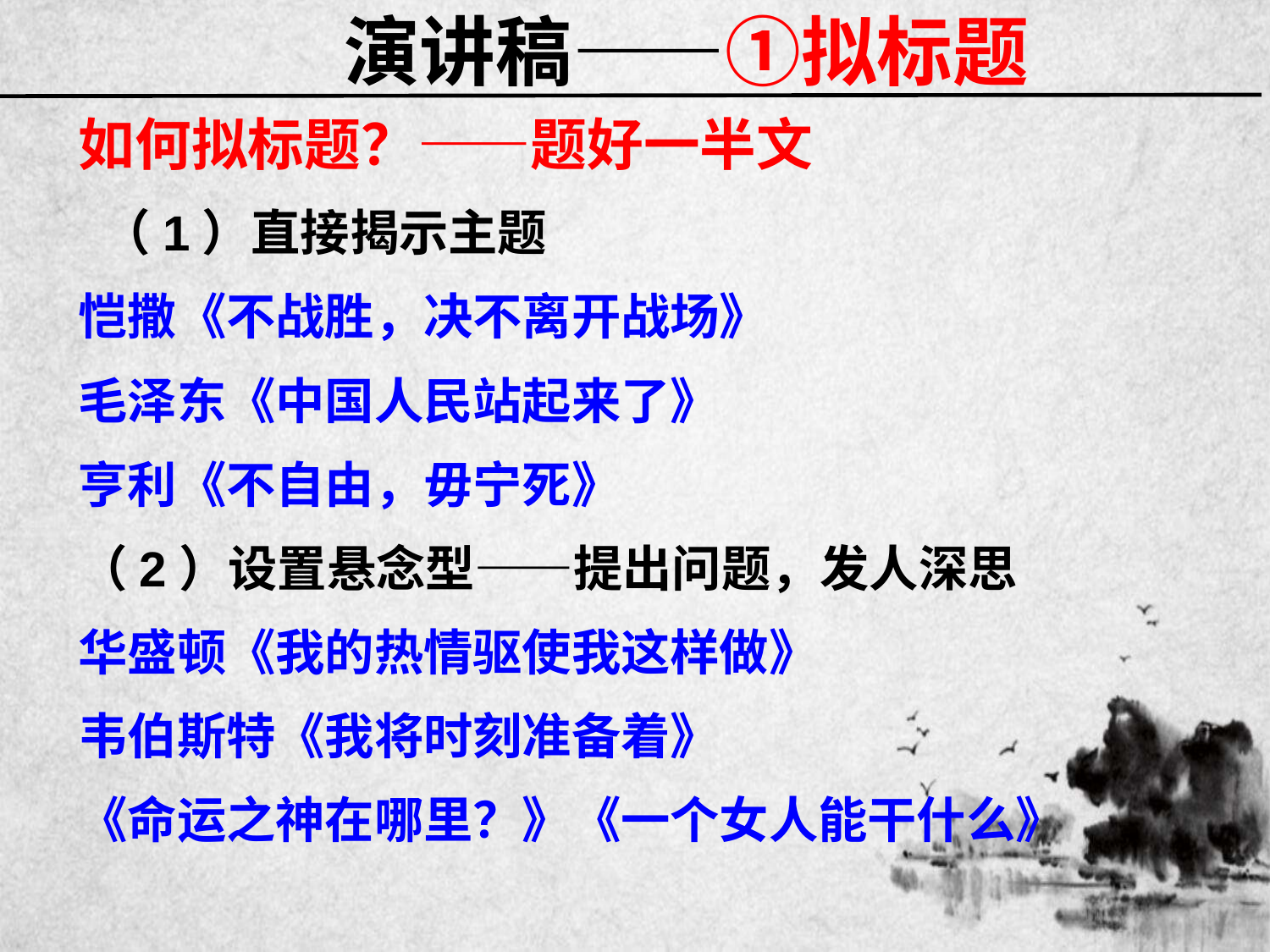

# 演讲稿——①拟标题
如何拟标题？——题好一半文
 （1）直接揭示主题
恺撒《不战胜，决不离开战场》
毛泽东《中国人民站起来了》
亨利《不自由，毋宁死》
（2）设置悬念型——提出问题，发人深思
华盛顿《我的热情驱使我这样做》
韦伯斯特《我将时刻准备着》
《命运之神在哪里？》《一个女人能干什么》